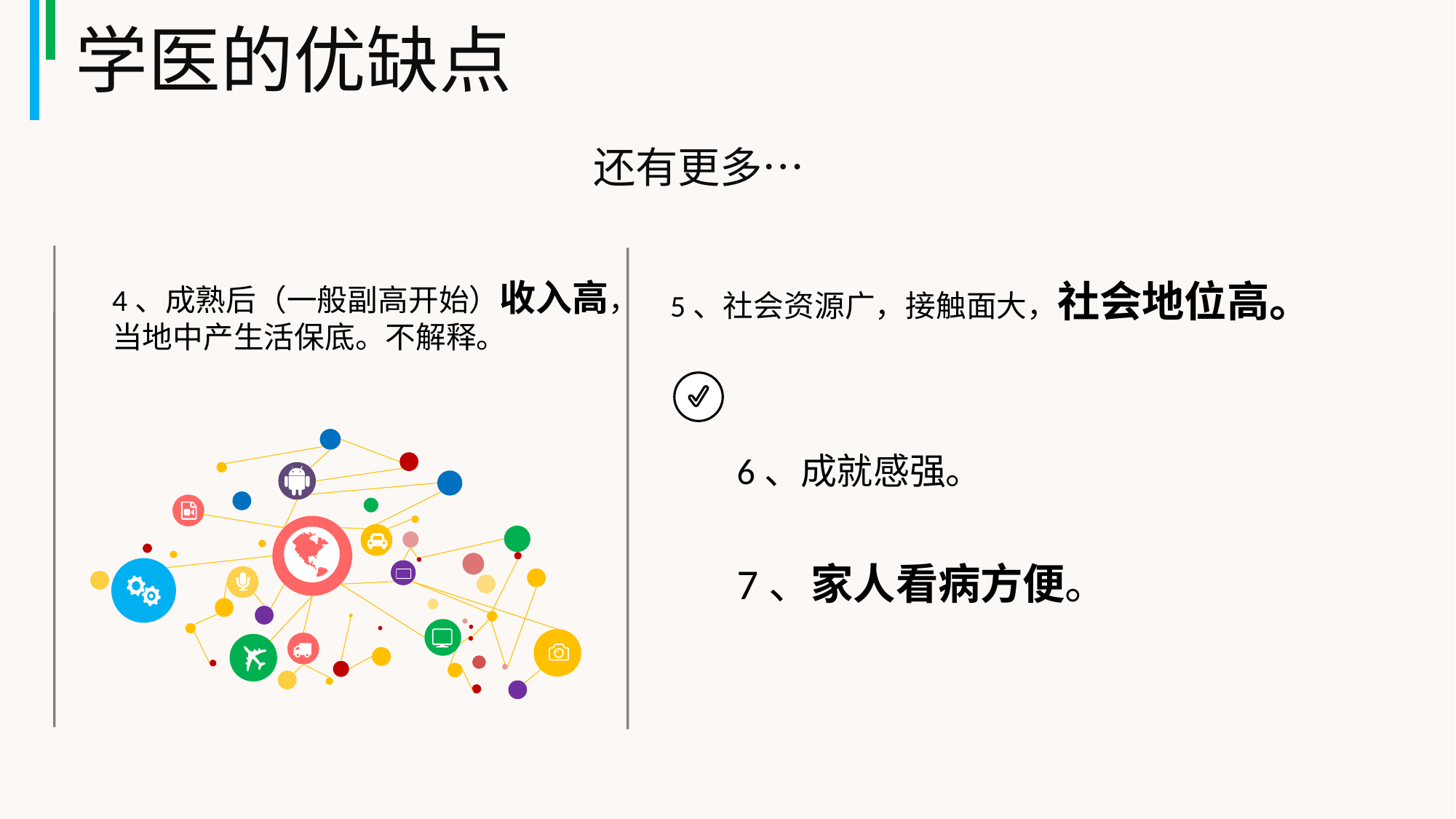

学医的优缺点
还有更多…
4、成熟后（一般副高开始）收入高，当地中产生活保底。不解释。
5、社会资源广，接触面大，社会地位高。

6、成就感强。

7、家人看病方便。